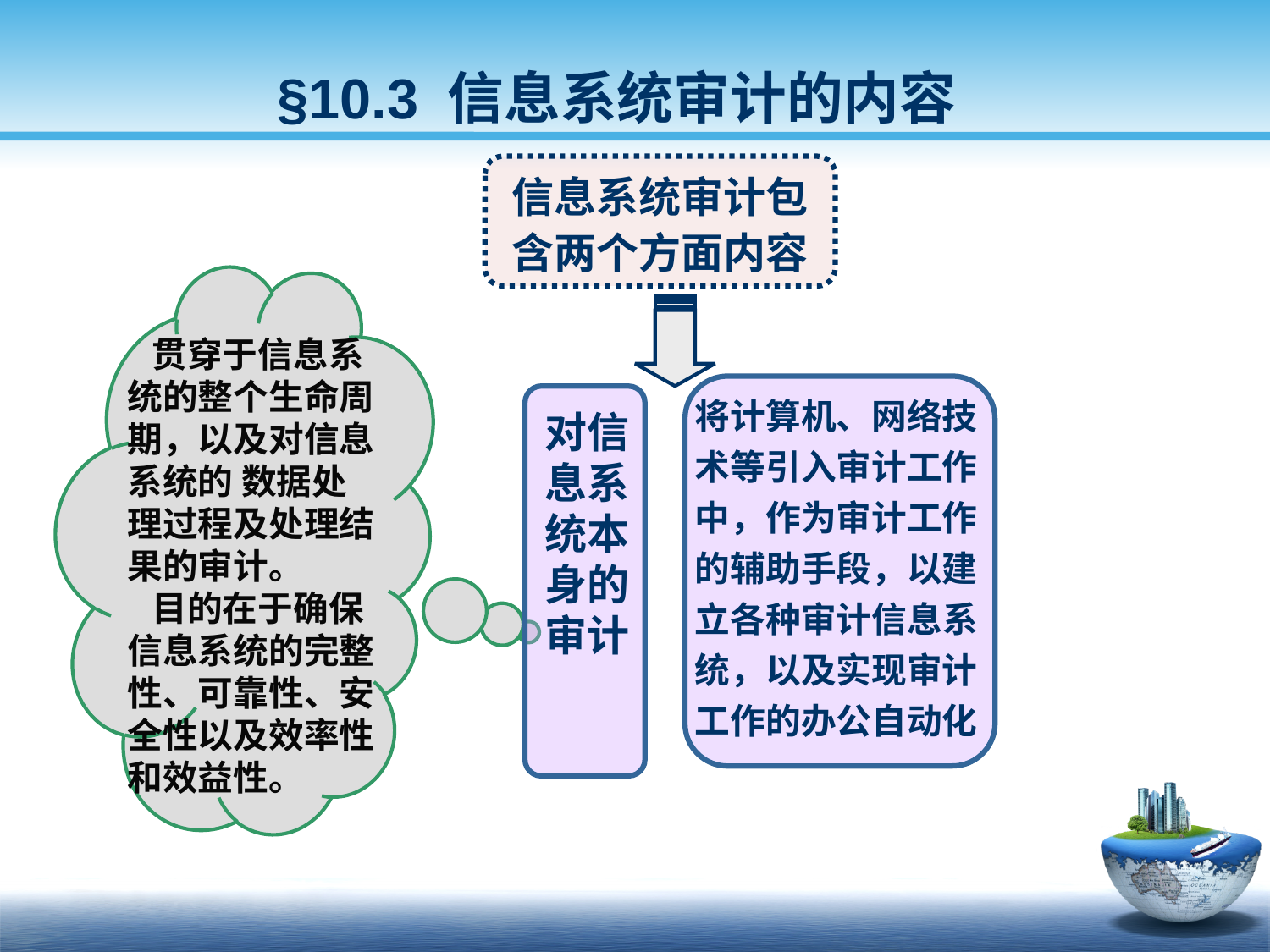

§10.3 信息系统审计的内容
信息系统审计包含两个方面内容

  贯穿于信息系统的整个生命周期，以及对信息系统的 数据处理过程及处理结果的审计。
  目的在于确保信息系统的完整性、可靠性、安全性以及效率性和效益性。

将计算机、网络技术等引入审计工作中，作为审计工作的辅助手段，以建立各种审计信息系统，以及实现审计工作的办公自动化
对信息系统本身的审计